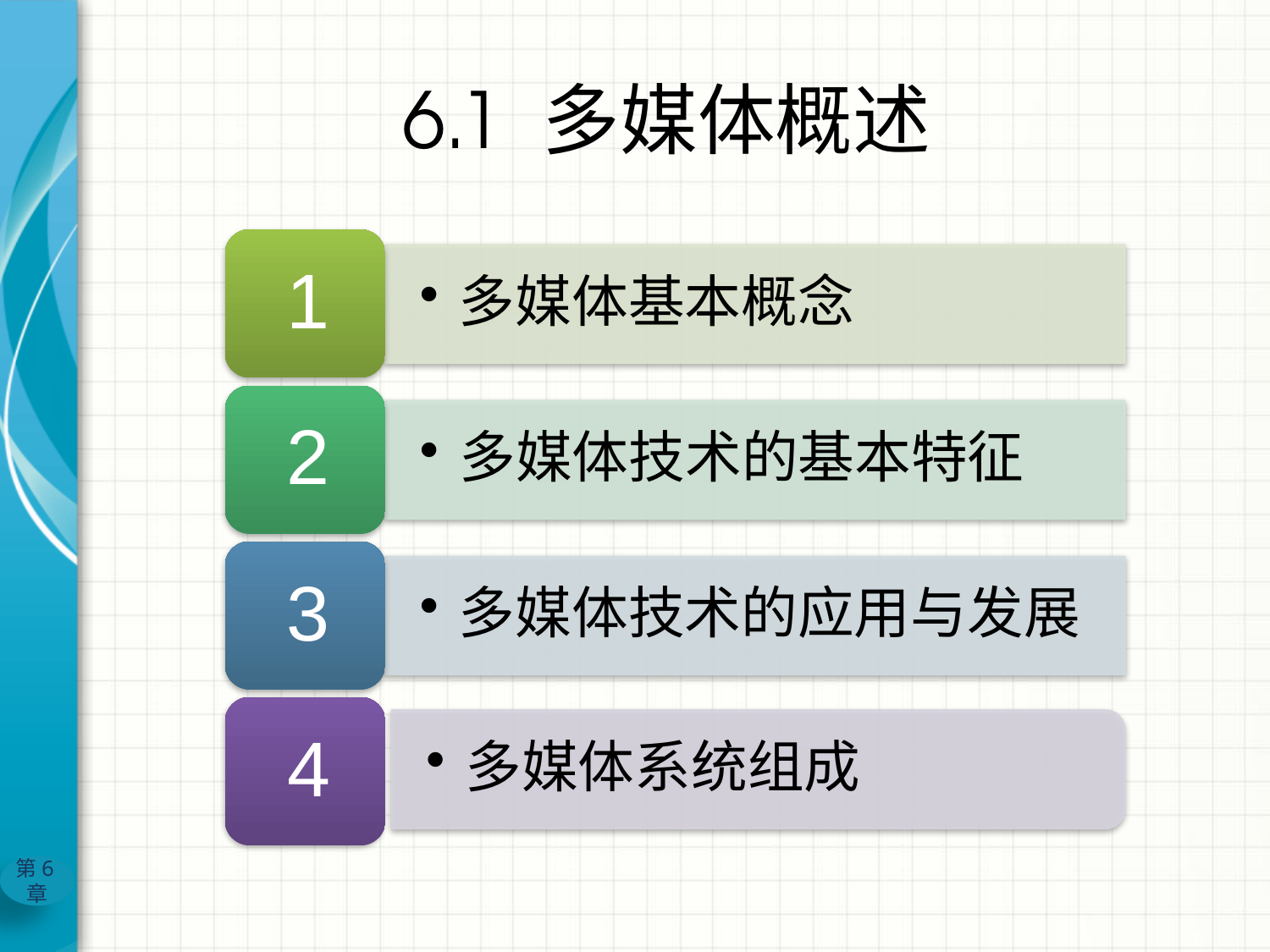

# 6.1 多媒体概述
多媒体基本概念
1
多媒体技术的基本特征
2
多媒体技术的应用与发展
3
多媒体系统组成
4